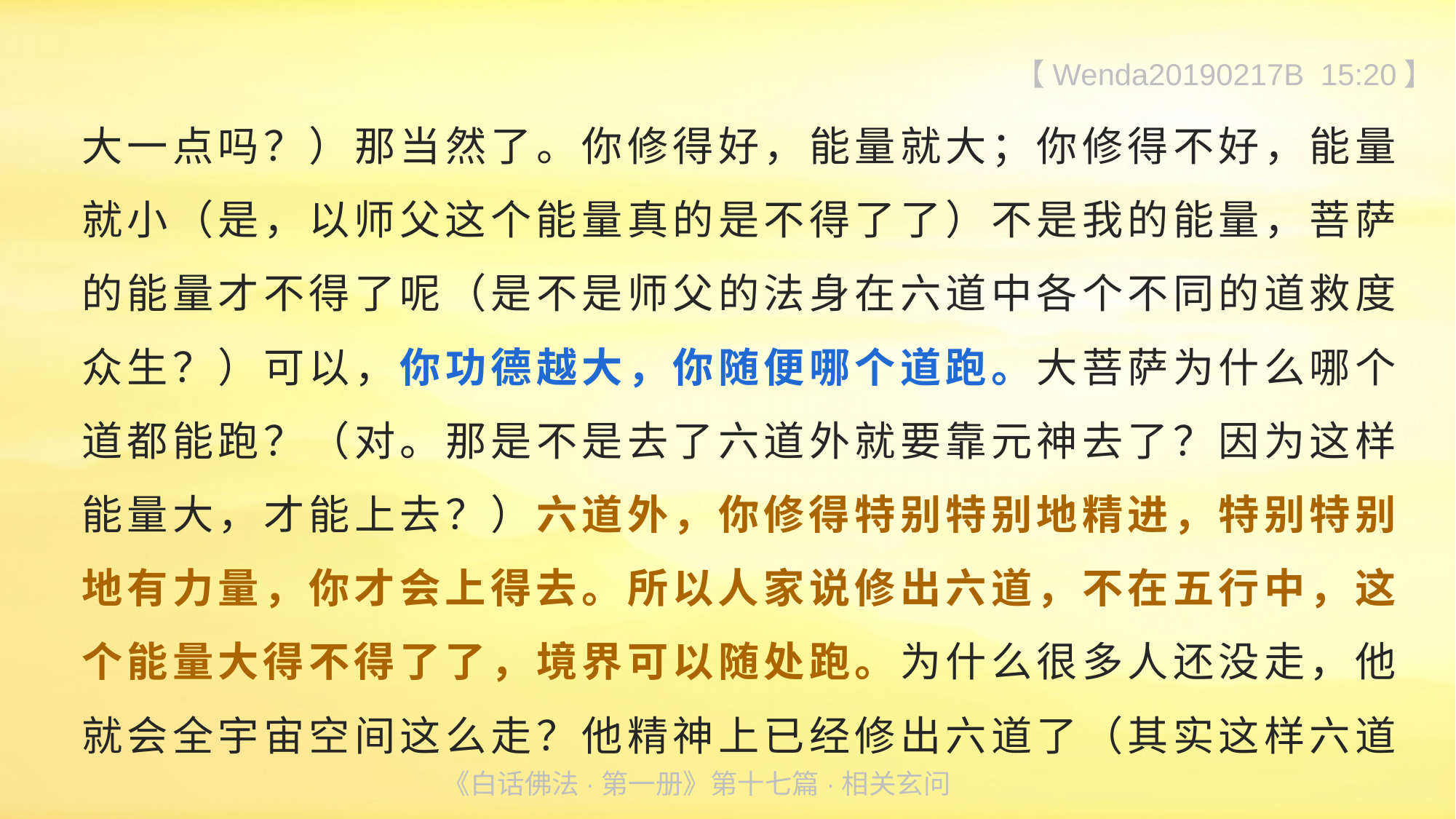

【Wenda20190217B  15:20】
大一点吗？）那当然了。你修得好，能量就大；你修得不好，能量就小（是，以师父这个能量真的是不得了了）不是我的能量，菩萨的能量才不得了呢（是不是师父的法身在六道中各个不同的道救度众生？）可以，你功德越大，你随便哪个道跑。大菩萨为什么哪个道都能跑？（对。那是不是去了六道外就要靠元神去了？因为这样能量大，才能上去？）六道外，你修得特别特别地精进，特别特别地有力量，你才会上得去。所以人家说修出六道，不在五行中，这个能量大得不得了了，境界可以随处跑。为什么很多人还没走，他就会全宇宙空间这么走？他精神上已经修出六道了（其实这样六道
《白话佛法·第一册》第十七篇·相关玄问